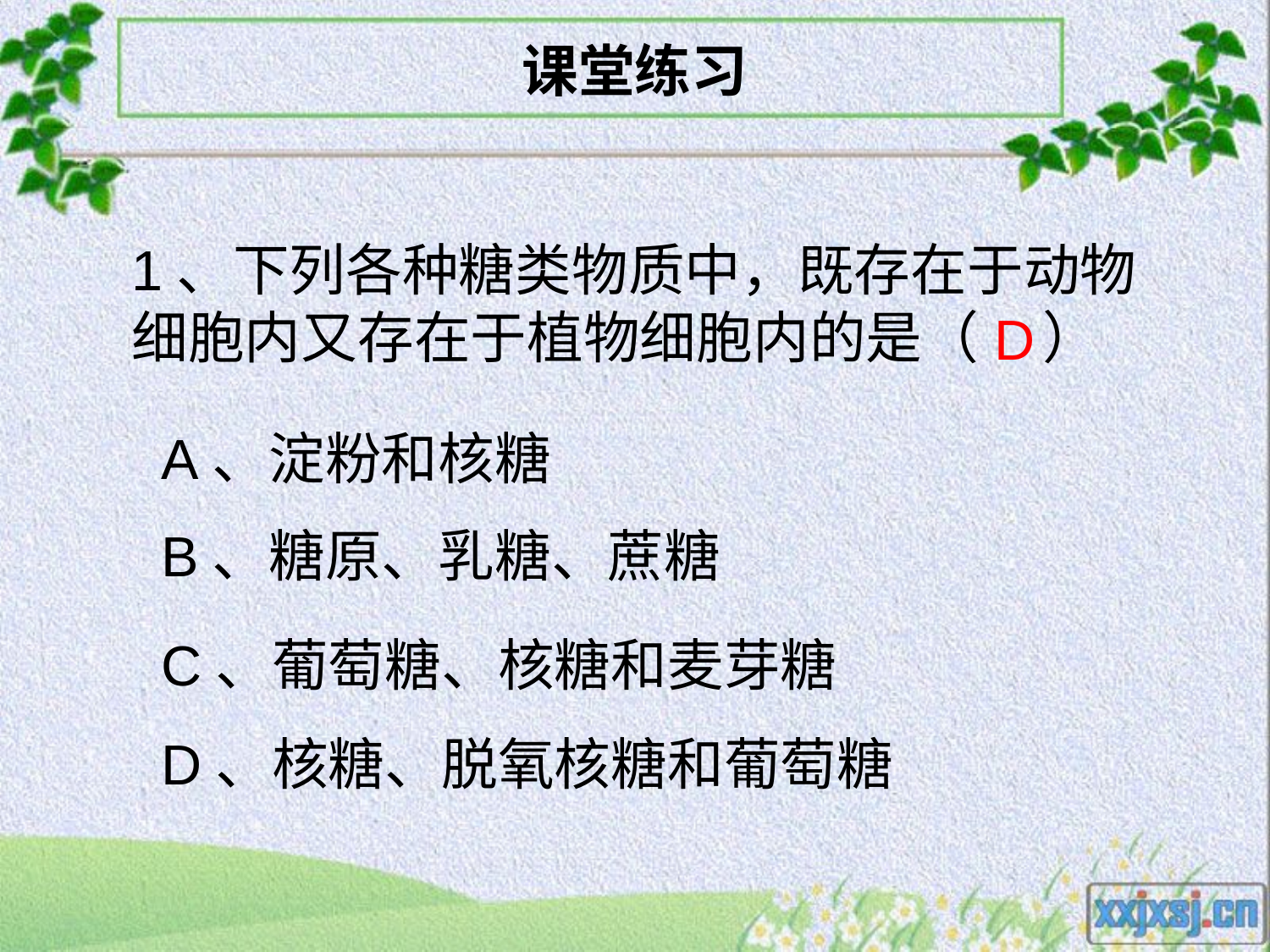

# 课堂练习
1、下列各种糖类物质中，既存在于动物细胞内又存在于植物细胞内的是（     ）
D
A、淀粉和核糖
B、糖原、乳糖、蔗糖
C、葡萄糖、核糖和麦芽糖
D、核糖、脱氧核糖和葡萄糖